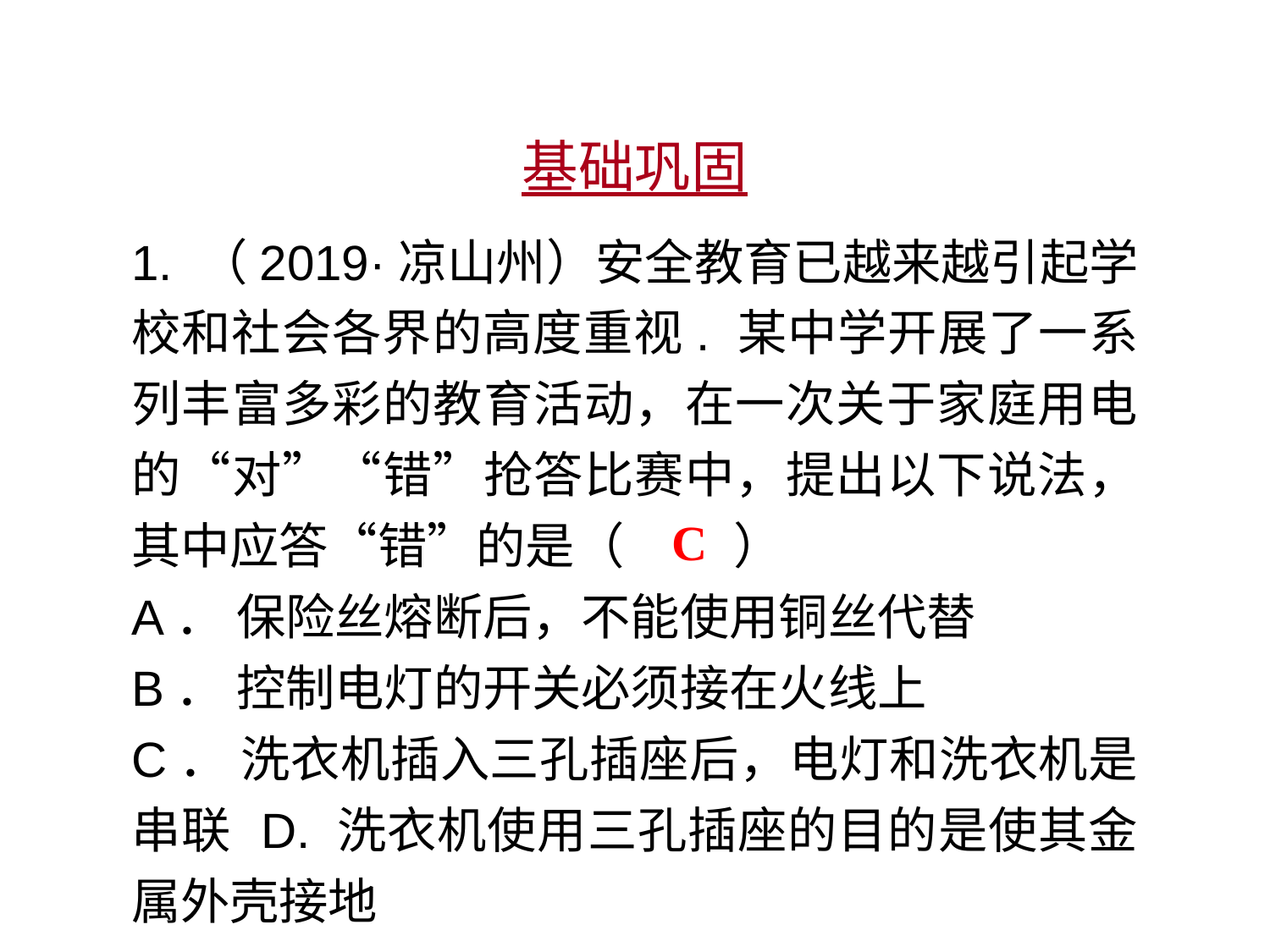

基础巩固
1. （2019·凉山州）安全教育已越来越引起学校和社会各界的高度重视. 某中学开展了一系列丰富多彩的教育活动，在一次关于家庭用电的“对”“错”抢答比赛中，提出以下说法，其中应答“错”的是（　 　）
A． 保险丝熔断后，不能使用铜丝代替
B． 控制电灯的开关必须接在火线上
C． 洗衣机插入三孔插座后，电灯和洗衣机是串联	D. 洗衣机使用三孔插座的目的是使其金属外壳接地
C